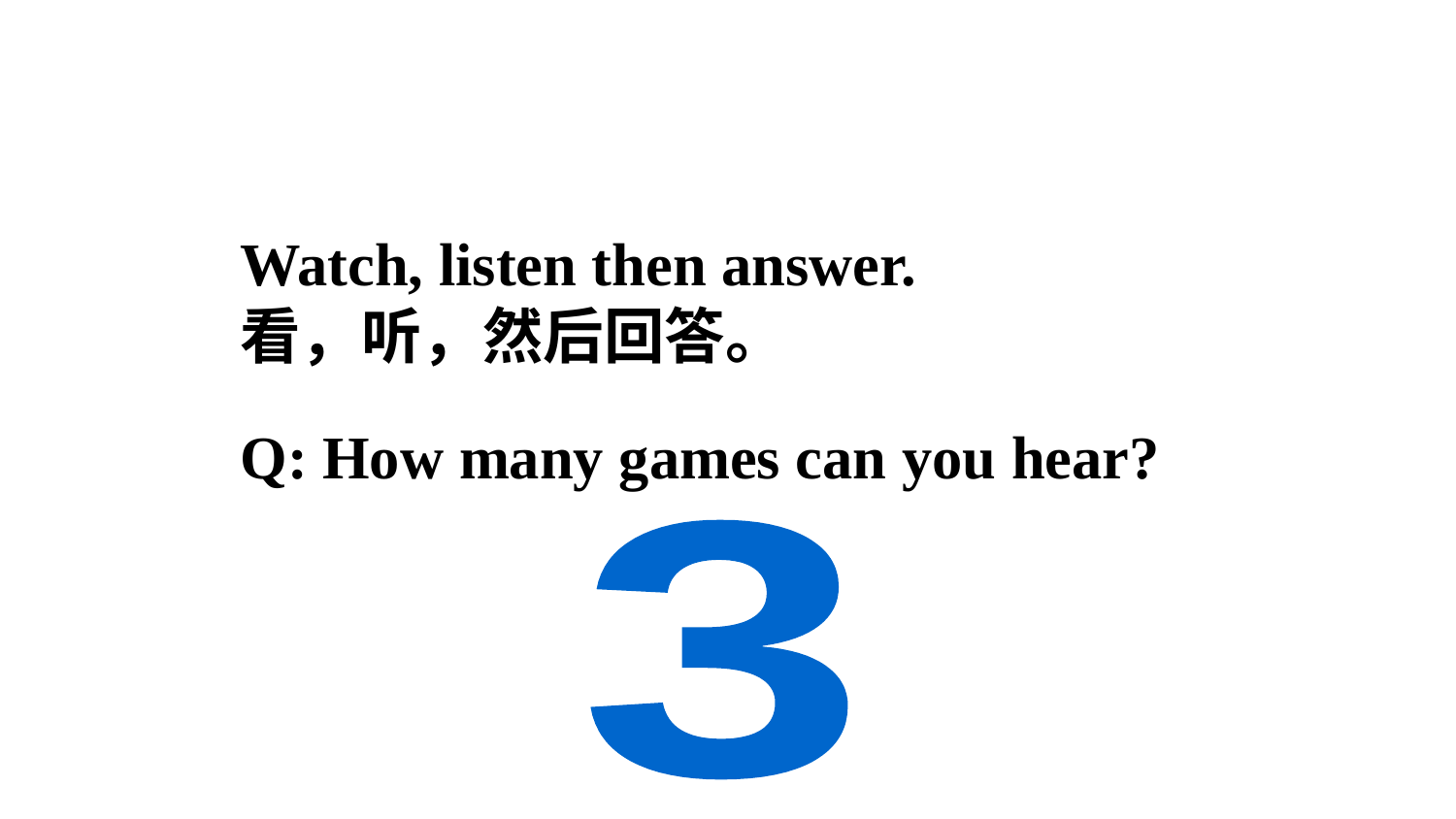

Watch, listen then answer.
看，听，然后回答。
Q: How many games can you hear?
3